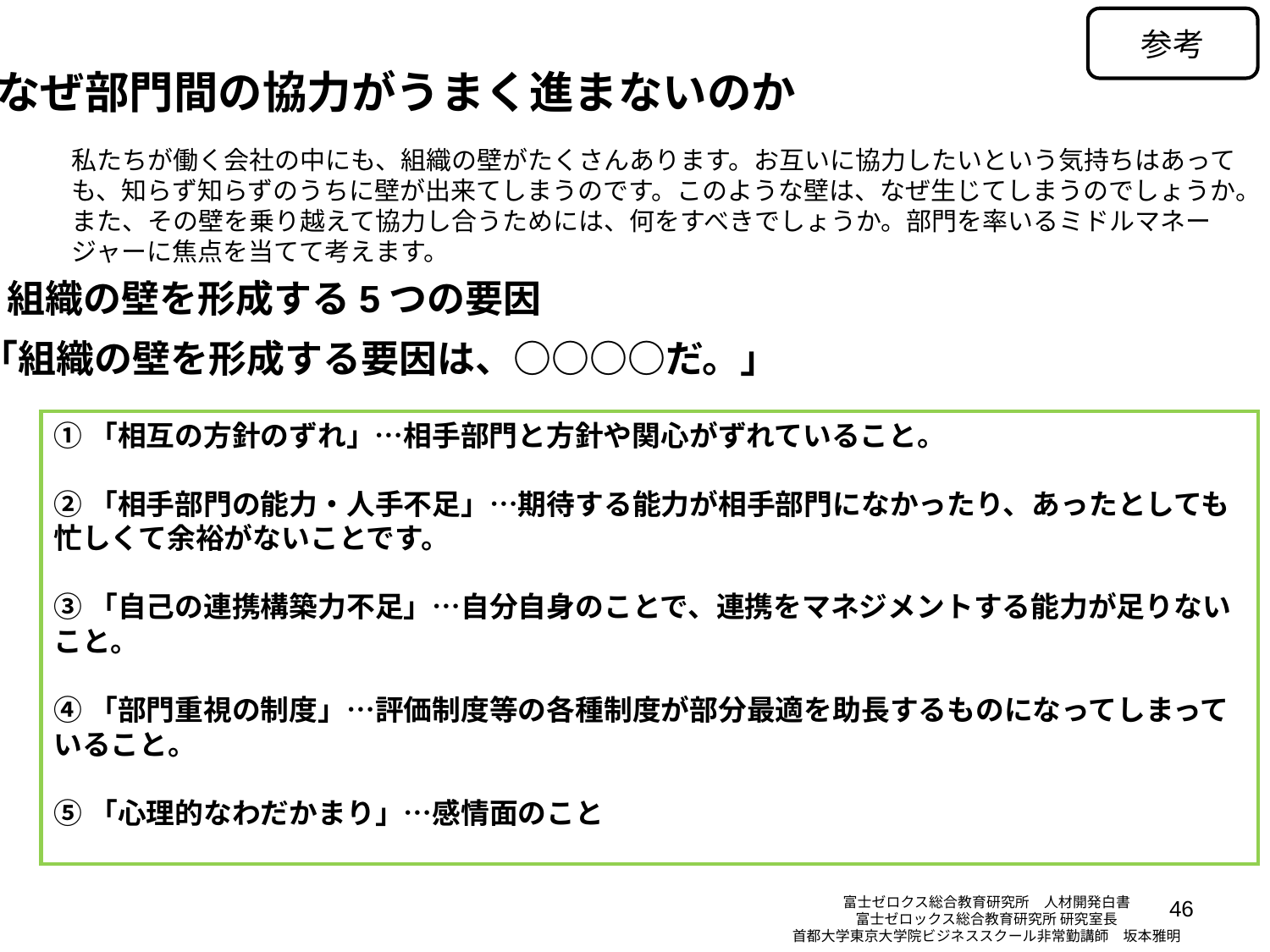

参考
なぜ部門間の協力がうまく進まないのか
私たちが働く会社の中にも、組織の壁がたくさんあります。お互いに協力したいという気持ちはあっても、知らず知らずのうちに壁が出来てしまうのです。このような壁は、なぜ生じてしまうのでしょうか。また、その壁を乗り越えて協力し合うためには、何をすべきでしょうか。部門を率いるミドルマネージャーに焦点を当てて考えます。
組織の壁を形成する5つの要因
「組織の壁を形成する要因は、○○○○だ。」
①「相互の方針のずれ」…相手部門と方針や関心がずれていること。

②「相手部門の能力・人手不足」…期待する能力が相手部門になかったり、あったとしても忙しくて余裕がないことです。

③「自己の連携構築力不足」…自分自身のことで、連携をマネジメントする能力が足りないこと。

④「部門重視の制度」…評価制度等の各種制度が部分最適を助長するものになってしまっていること。

⑤「心理的なわだかまり」…感情面のこと
46
富士ゼロクス総合教育研究所　人材開発白書
富士ゼロックス総合教育研究所 研究室長
首都大学東京大学院ビジネススクール非常勤講師　坂本雅明